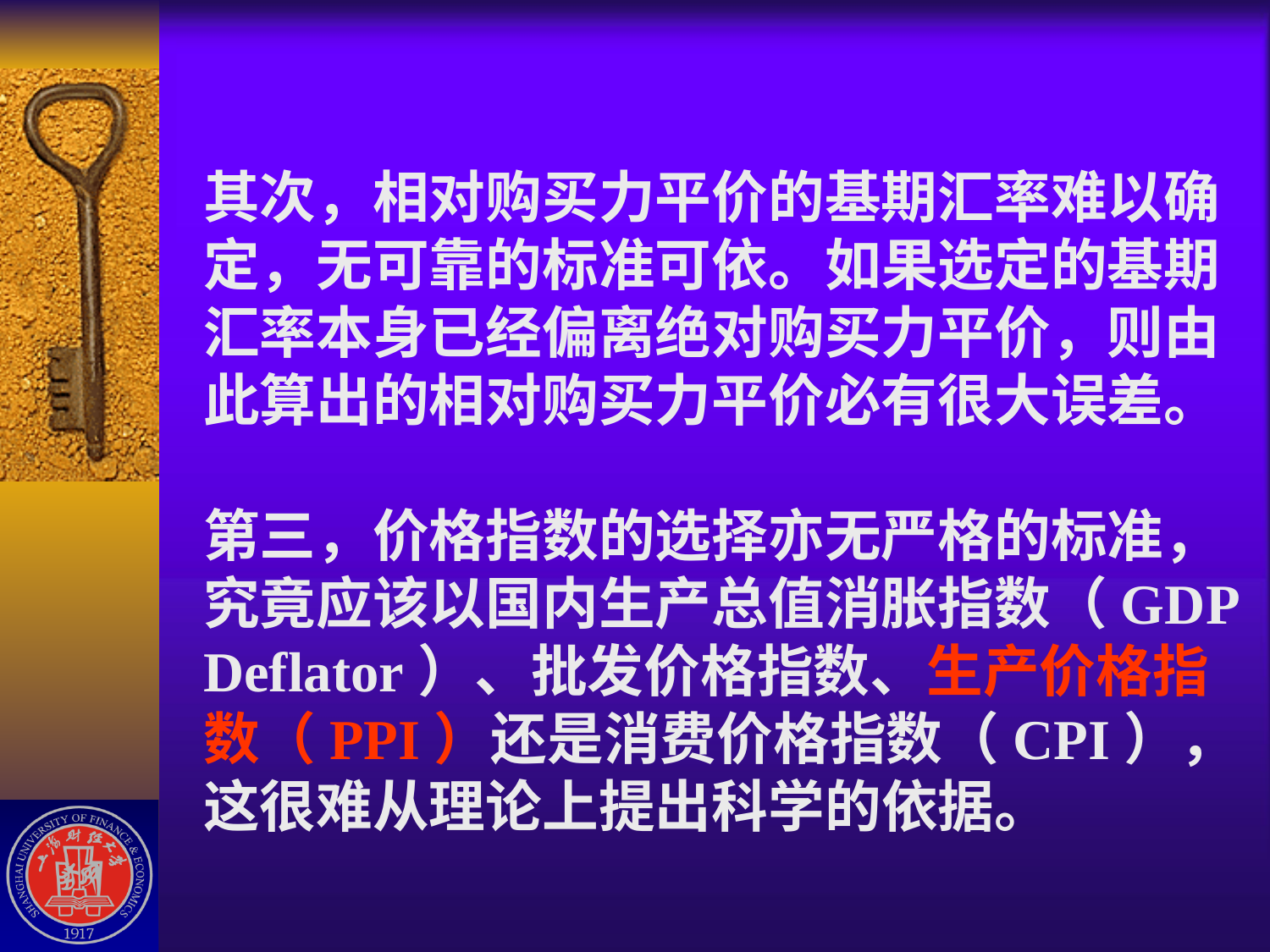

# 其次，相对购买力平价的基期汇率难以确定，无可靠的标准可依。如果选定的基期汇率本身已经偏离绝对购买力平价，则由此算出的相对购买力平价必有很大误差。 第三，价格指数的选择亦无严格的标准，究竟应该以国内生产总值消胀指数（GDP Deflator）、批发价格指数、生产价格指数（PPI）还是消费价格指数（CPI），这很难从理论上提出科学的依据。